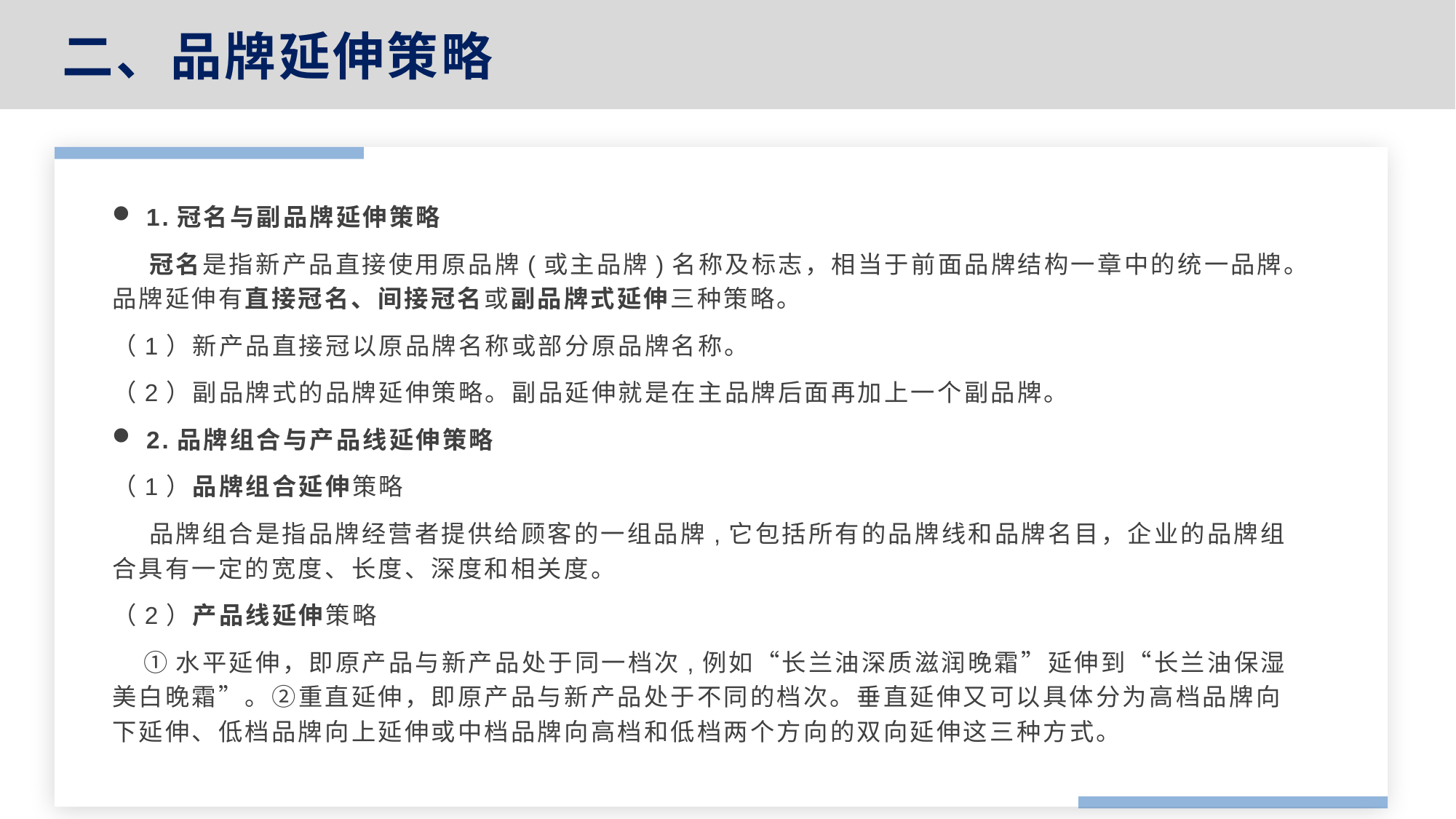

二、品牌延伸策略

1.冠名与副品牌延伸策略
    冠名是指新产品直接使用原品牌(或主品牌)名称及标志，相当于前面品牌结构一章中的统一品牌。品牌延伸有直接冠名、间接冠名或副品牌式延伸三种策略。
（1）新产品直接冠以原品牌名称或部分原品牌名称。
（2）副品牌式的品牌延伸策略。副品延伸就是在主品牌后面再加上一个副品牌。
2.品牌组合与产品线延伸策略
（1）品牌组合延伸策略
    品牌组合是指品牌经营者提供给顾客的一组品牌,它包括所有的品牌线和品牌名目，企业的品牌组合具有一定的宽度、长度、深度和相关度。
（2）产品线延伸策略
    ①水平延伸，即原产品与新产品处于同一档次,例如“长兰油深质滋润晚霜”延伸到“长兰油保湿美白晚霜”。②重直延伸，即原产品与新产品处于不同的档次。垂直延伸又可以具体分为高档品牌向下延伸、低档品牌向上延伸或中档品牌向高档和低档两个方向的双向延伸这三种方式。